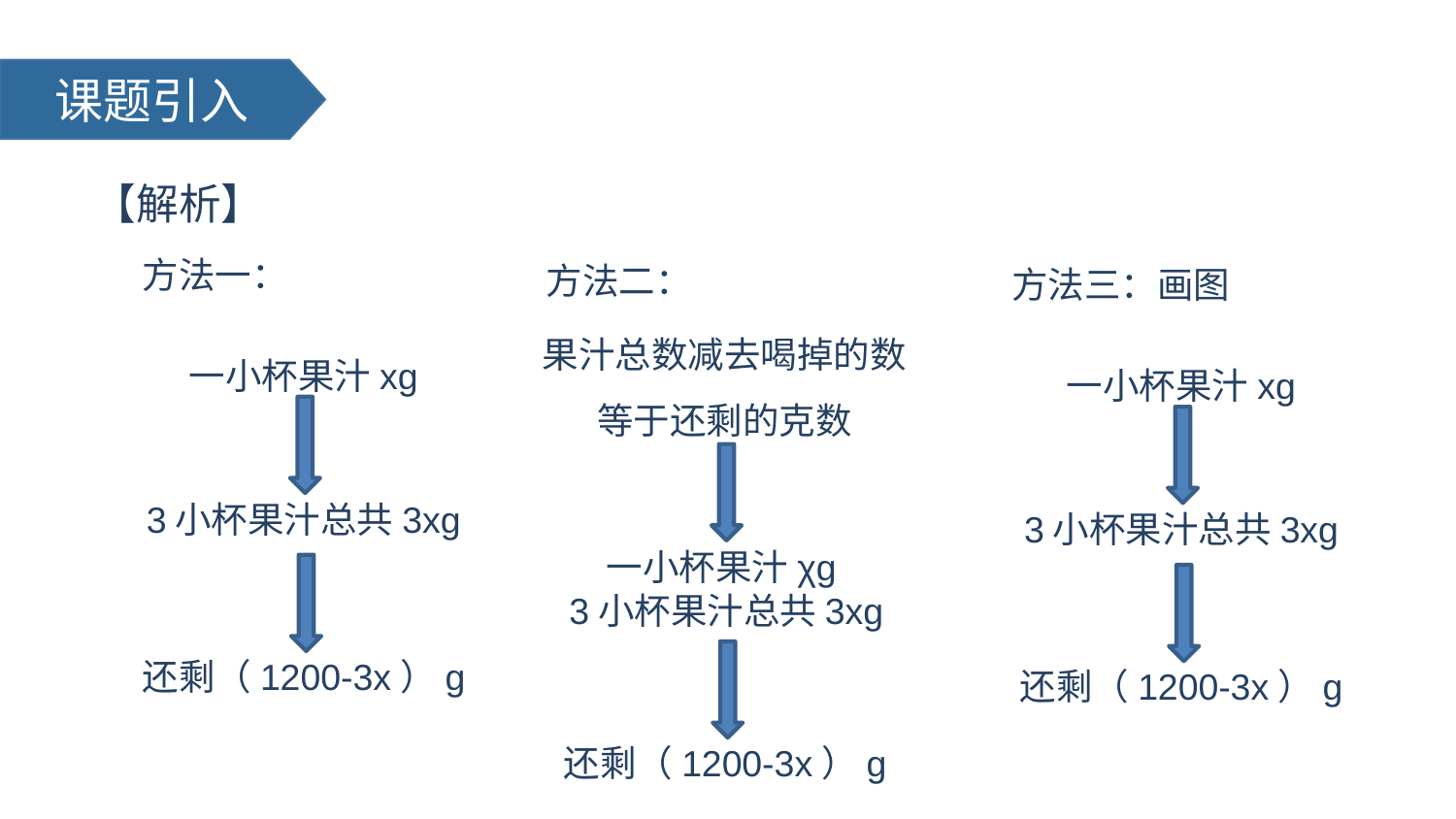

课题引入
【解析】
方法一：
方法二：
方法三：画图
果汁总数减去喝掉的数等于还剩的克数
一小杯果汁xg
一小杯果汁xg

3小杯果汁总共3xg
3小杯果汁总共3xg
一小杯果汁χg
3小杯果汁总共3xg

还剩（1200-3x）g
还剩（1200-3x）g
还剩（1200-3x）g